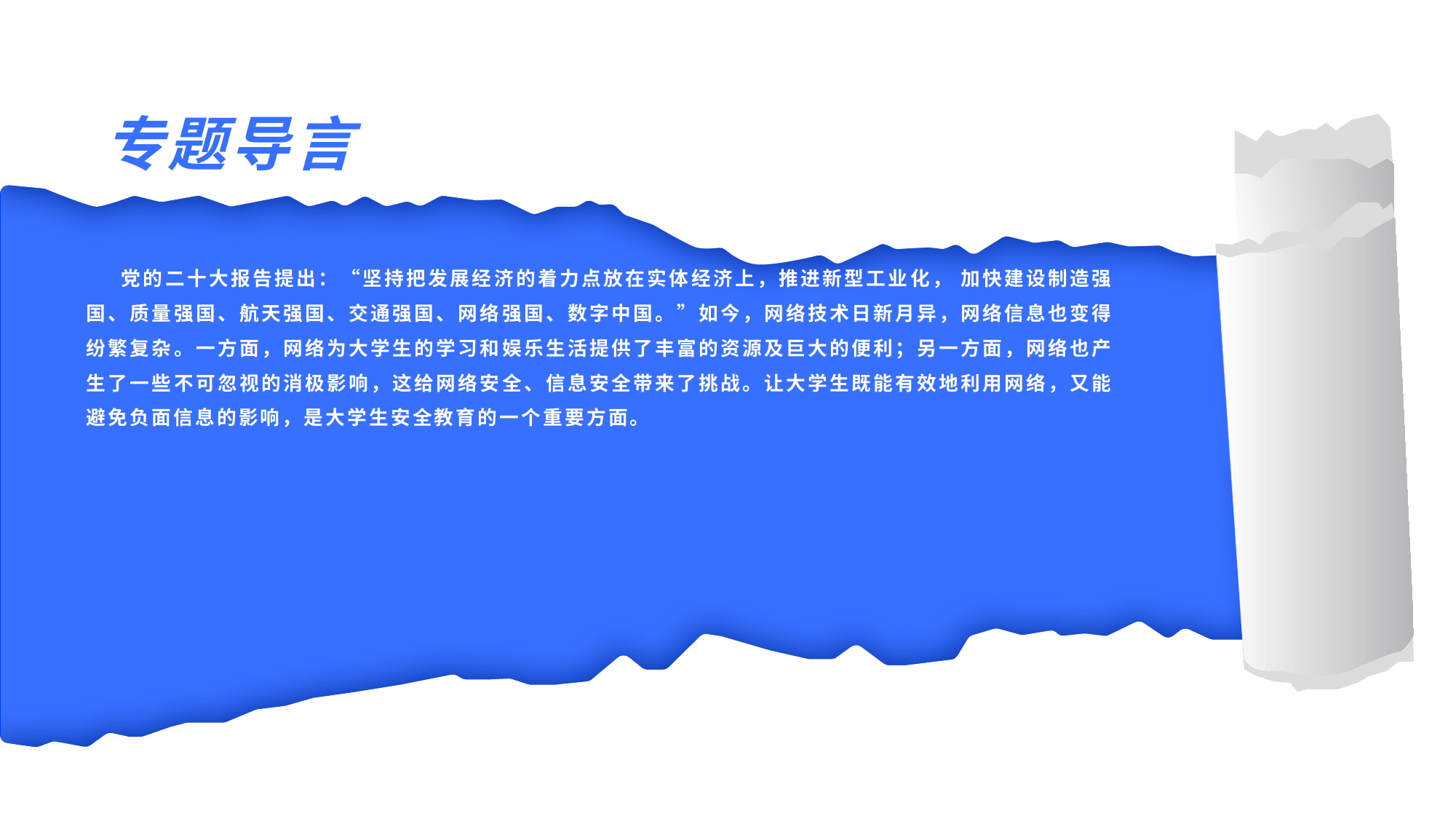

# 专题导言

党的二十大报告提出：“坚持把发展经济的着力点放在实体经济上，推进新型工业化， 加快建设制造强国、质量强国、航天强国、交通强国、网络强国、数字中国。”如今，网络技术日新月异，网络信息也变得纷繁复杂。一方面，网络为大学生的学习和娱乐生活提供了丰富的资源及巨大的便利；另一方面，网络也产生了一些不可忽视的消极影响，这给网络安全、信息安全带来了挑战。让大学生既能有效地利用网络，又能避免负面信息的影响，是大学生安全教育的一个重要方面。